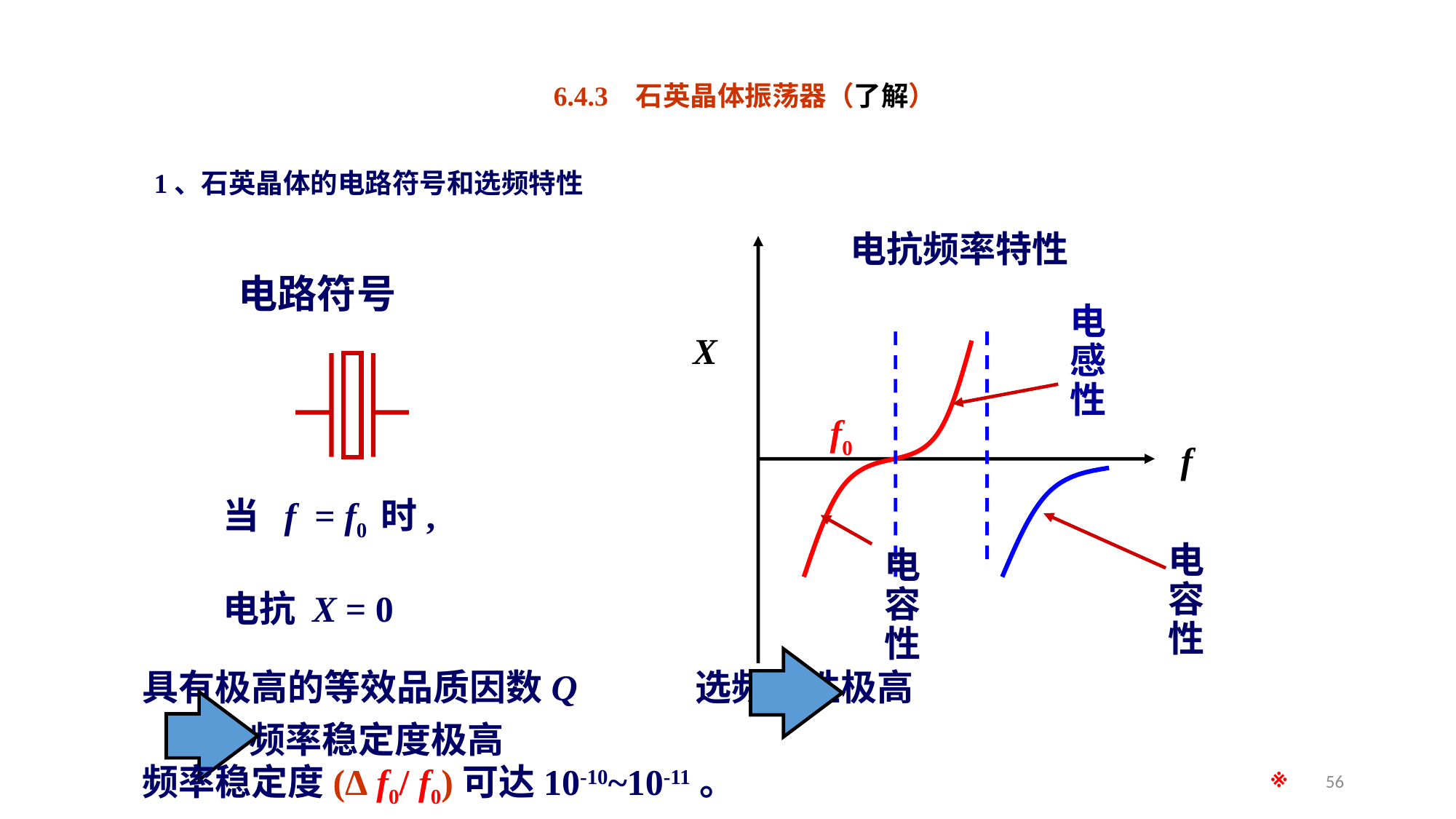

6.4.3   石英晶体振荡器（了解）
1、石英晶体的电路符号和选频特性
电抗频率特性
电路符号

电
感
性

X

f0
f

电
容
性
电
容
性
当  f  = f0 时,

电抗 X = 0

具有极高的等效品质因数Q            选频特性极高
            频率稳定度极高

频率稳定度(∆ f0/ f0)可达10-10~10-11。
※
56